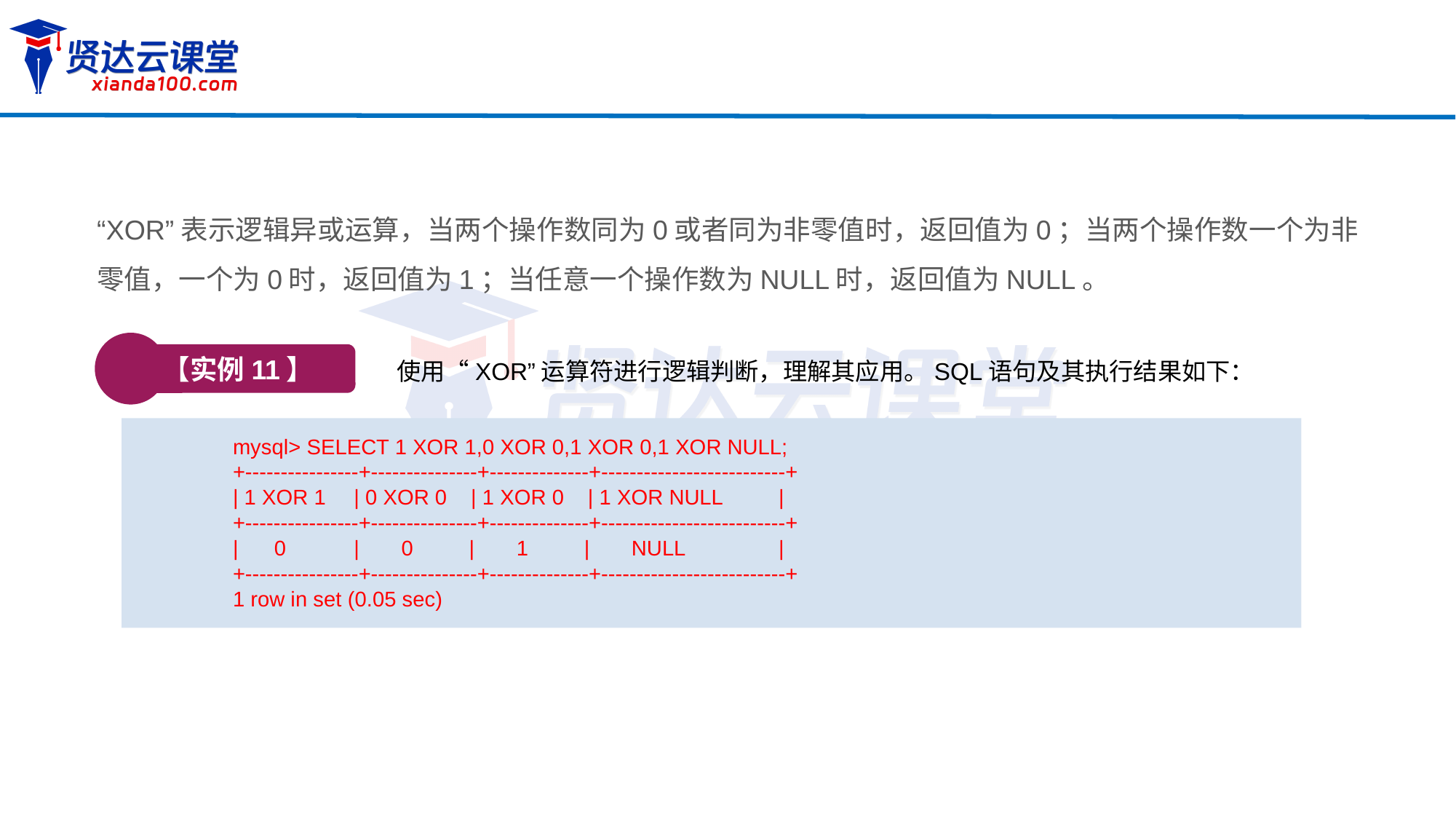

“XOR”表示逻辑异或运算，当两个操作数同为0或者同为非零值时，返回值为0；当两个操作数一个为非零值，一个为0时，返回值为1；当任意一个操作数为NULL时，返回值为NULL。

【实例11】
使用“XOR”运算符进行逻辑判断，理解其应用。SQL语句及其执行结果如下：

mysql> SELECT 1 XOR 1,0 XOR 0,1 XOR 0,1 XOR NULL;
+----------------+---------------+--------------+--------------------------+
| 1 XOR 1	  | 0 XOR 0    | 1 XOR 0    | 1 XOR NULL	|
+----------------+---------------+--------------+--------------------------+
|      0	  |       0 	   |       1 	    |       NULL	|
+----------------+---------------+--------------+--------------------------+
1 row in set (0.05 sec)